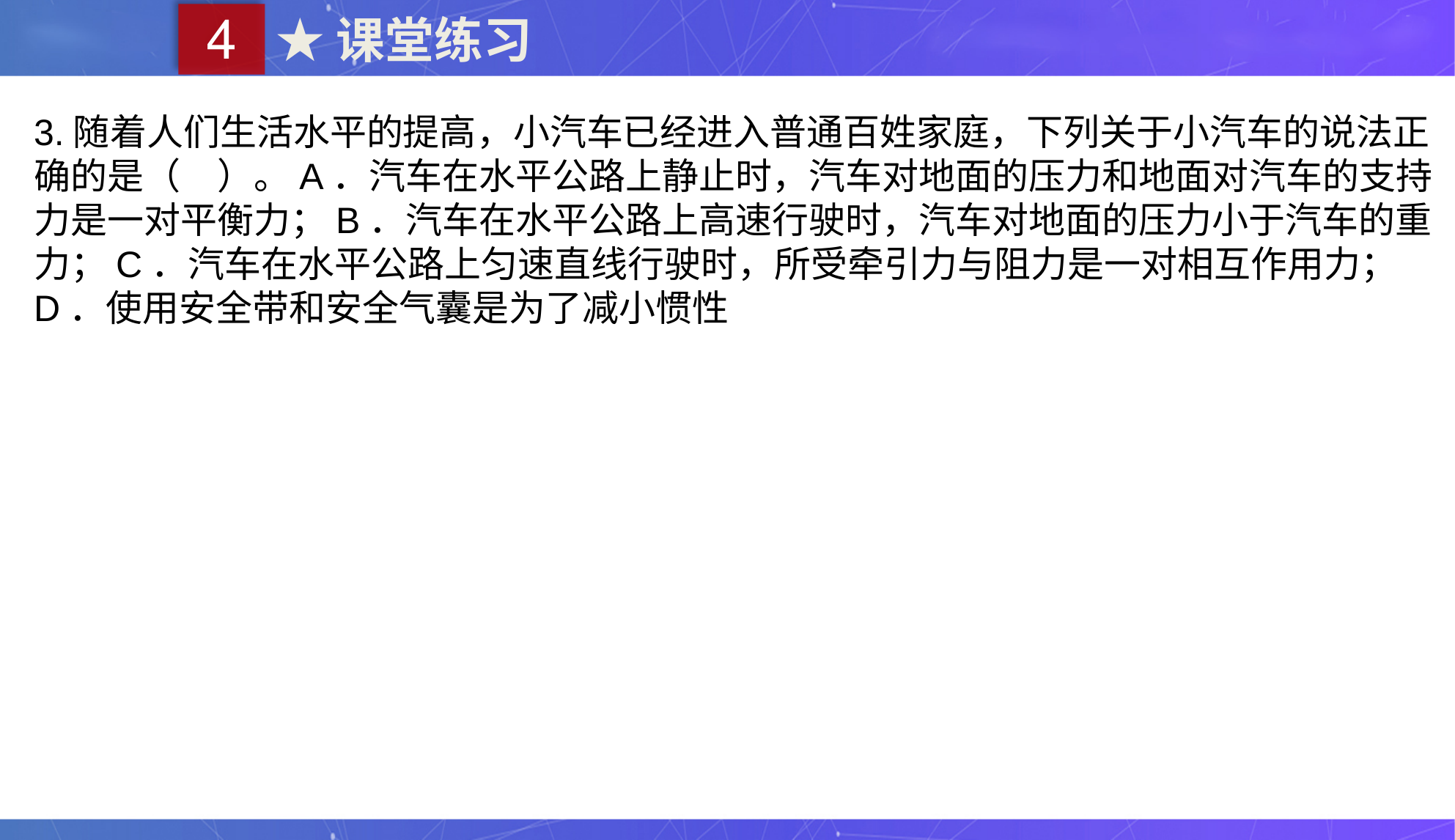

4
★课堂练习
3.随着人们生活水平的提高，小汽车已经进入普通百姓家庭，下列关于小汽车的说法正确的是（　）。A．汽车在水平公路上静止时，汽车对地面的压力和地面对汽车的支持力是一对平衡力；B．汽车在水平公路上高速行驶时，汽车对地面的压力小于汽车的重力；C．汽车在水平公路上匀速直线行驶时，所受牵引力与阻力是一对相互作用力；D．使用安全带和安全气囊是为了减小惯性